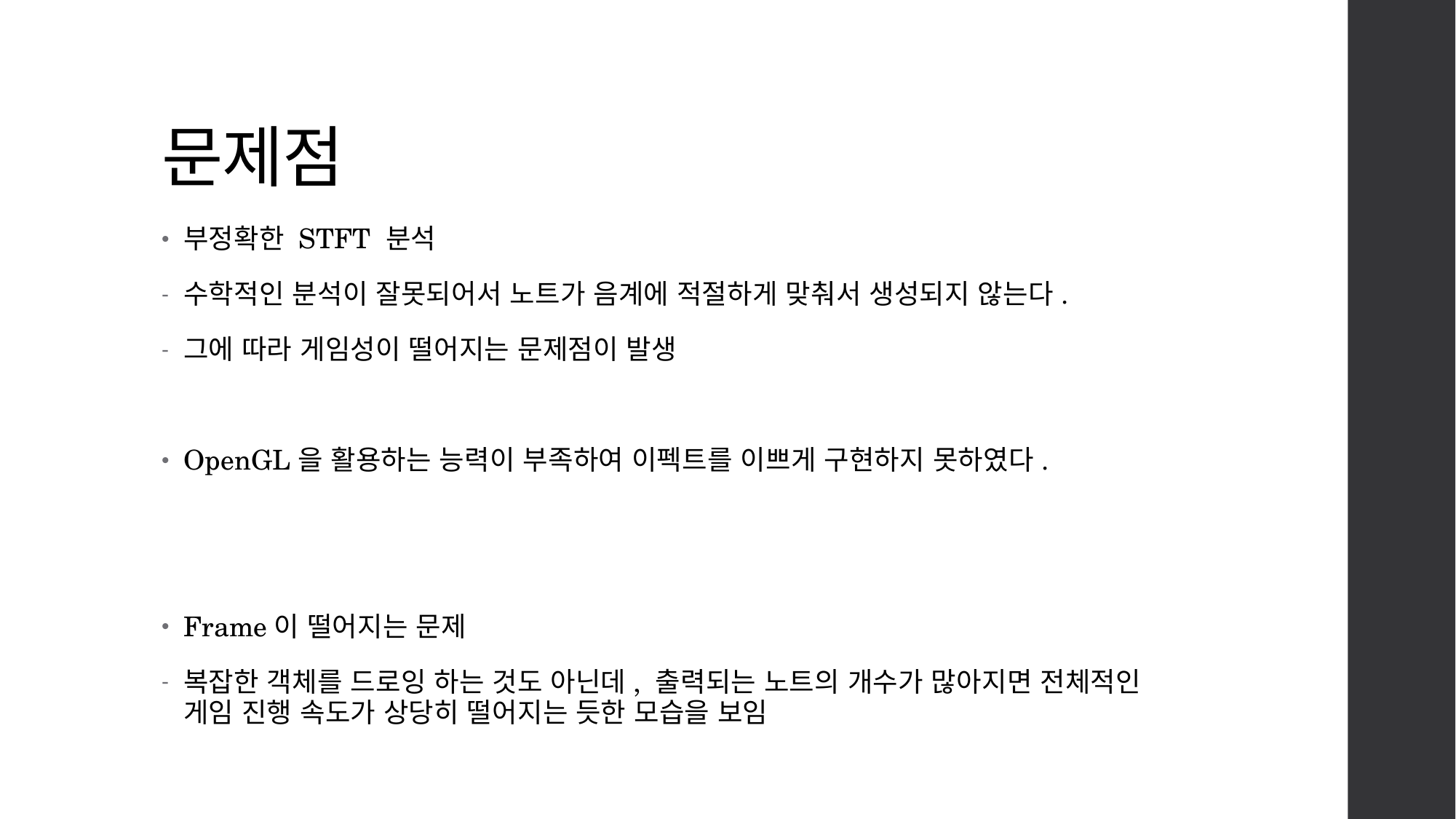

# 문제점
부정확한 STFT 분석
수학적인 분석이 잘못되어서 노트가 음계에 적절하게 맞춰서 생성되지 않는다.
그에 따라 게임성이 떨어지는 문제점이 발생

OpenGL을 활용하는 능력이 부족하여 이펙트를 이쁘게 구현하지 못하였다.

Frame이 떨어지는 문제
복잡한 객체를 드로잉 하는 것도 아닌데, 출력되는 노트의 개수가 많아지면 전체적인 게임 진행 속도가 상당히 떨어지는 듯한 모습을 보임